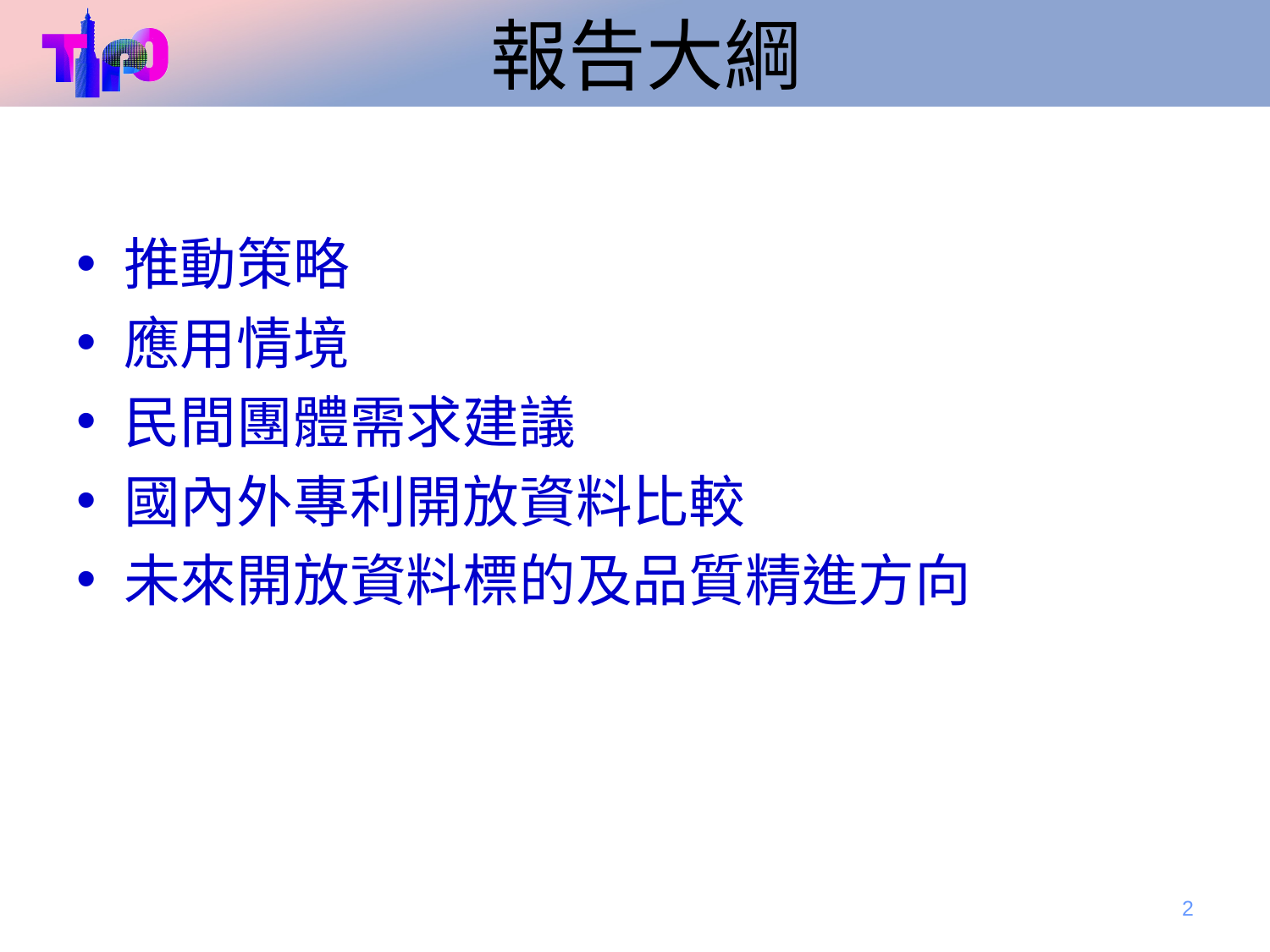

# 報告大綱
推動策略
應用情境
民間團體需求建議
國內外專利開放資料比較
未來開放資料標的及品質精進方向
2